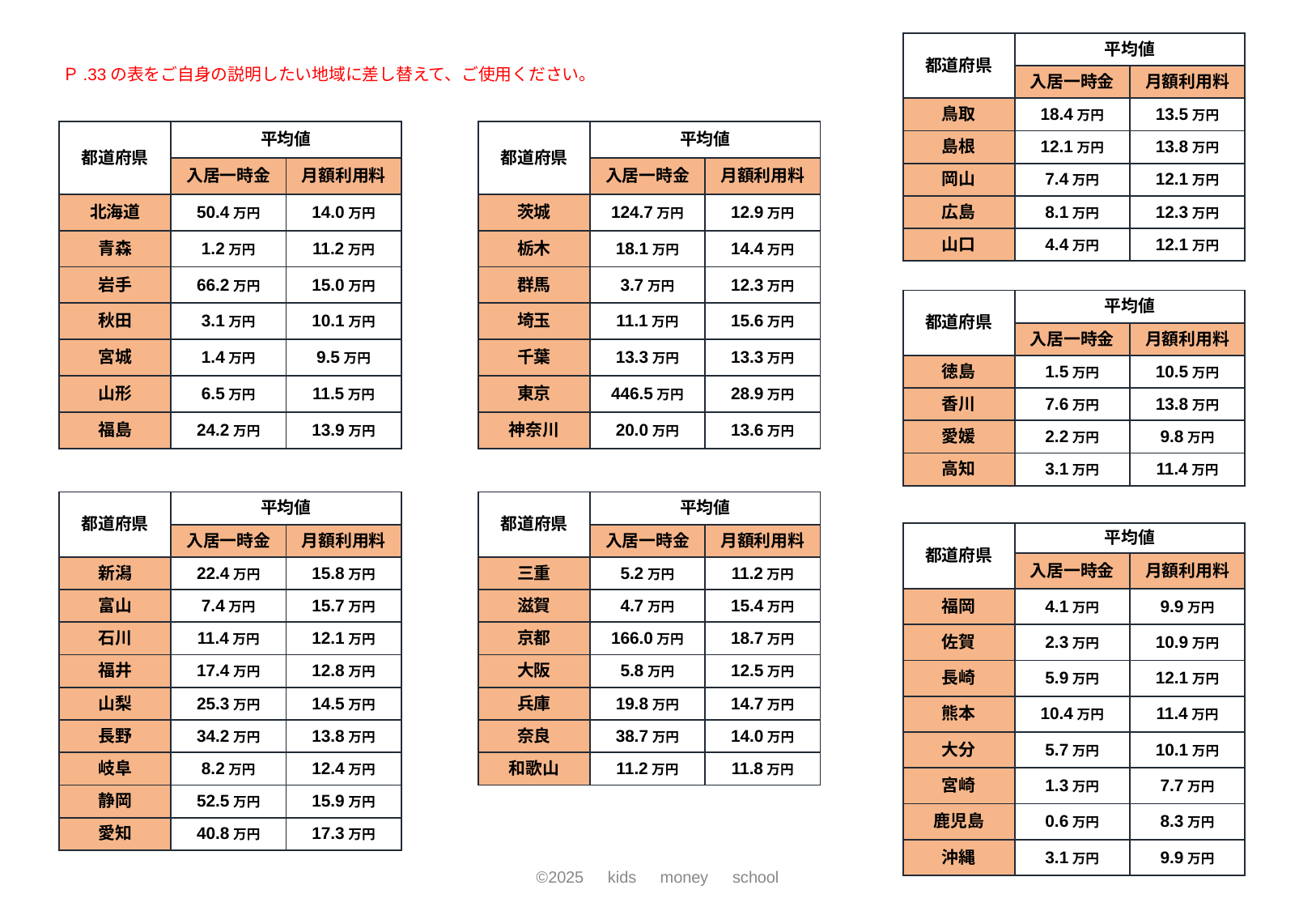

| 都道府県 | 平均値 |  |
| --- | --- | --- |
|  | 入居一時金 | 月額利用料 |
| 鳥取 | 18.4万円 | 13.5万円 |
| 島根 | 12.1万円 | 13.8万円 |
| 岡山 | 7.4万円 | 12.1万円 |
| 広島 | 8.1万円 | 12.3万円 |
| 山口 | 4.4万円 | 12.1万円 |
Ｐ.33の表をご自身の説明したい地域に差し替えて、ご使用ください。
| 都道府県 | 平均値 |  |
| --- | --- | --- |
|  | 入居一時金 | 月額利用料 |
| 北海道 | 50.4万円 | 14.0万円 |
| 青森 | 1.2万円 | 11.2万円 |
| 岩手 | 66.2万円 | 15.0万円 |
| 秋田 | 3.1万円 | 10.1万円 |
| 宮城 | 1.4万円 | 9.5万円 |
| 山形 | 6.5万円 | 11.5万円 |
| 福島 | 24.2万円 | 13.9万円 |
| 都道府県 | 平均値 |  |
| --- | --- | --- |
|  | 入居一時金 | 月額利用料 |
| 茨城 | 124.7万円 | 12.9万円 |
| 栃木 | 18.1万円 | 14.4万円 |
| 群馬 | 3.7万円 | 12.3万円 |
| 埼玉 | 11.1万円 | 15.6万円 |
| 千葉 | 13.3万円 | 13.3万円 |
| 東京 | 446.5万円 | 28.9万円 |
| 神奈川 | 20.0万円 | 13.6万円 |
| 都道府県 | 平均値 |  |
| --- | --- | --- |
|  | 入居一時金 | 月額利用料 |
| 徳島 | 1.5万円 | 10.5万円 |
| 香川 | 7.6万円 | 13.8万円 |
| 愛媛 | 2.2万円 | 9.8万円 |
| 高知 | 3.1万円 | 11.4万円 |
| 都道府県 | 平均値 |  |
| --- | --- | --- |
|  | 入居一時金 | 月額利用料 |
| 新潟 | 22.4万円 | 15.8万円 |
| 富山 | 7.4万円 | 15.7万円 |
| 石川 | 11.4万円 | 12.1万円 |
| 福井 | 17.4万円 | 12.8万円 |
| 山梨 | 25.3万円 | 14.5万円 |
| 長野 | 34.2万円 | 13.8万円 |
| 岐阜 | 8.2万円 | 12.4万円 |
| 静岡 | 52.5万円 | 15.9万円 |
| 愛知 | 40.8万円 | 17.3万円 |
| 都道府県 | 平均値 |  |
| --- | --- | --- |
|  | 入居一時金 | 月額利用料 |
| 三重 | 5.2万円 | 11.2万円 |
| 滋賀 | 4.7万円 | 15.4万円 |
| 京都 | 166.0万円 | 18.7万円 |
| 大阪 | 5.8万円 | 12.5万円 |
| 兵庫 | 19.8万円 | 14.7万円 |
| 奈良 | 38.7万円 | 14.0万円 |
| 和歌山 | 11.2万円 | 11.8万円 |
| 都道府県 | 平均値 |  |
| --- | --- | --- |
|  | 入居一時金 | 月額利用料 |
| 福岡 | 4.1万円 | 9.9万円 |
| 佐賀 | 2.3万円 | 10.9万円 |
| 長崎 | 5.9万円 | 12.1万円 |
| 熊本 | 10.4万円 | 11.4万円 |
| 大分 | 5.7万円 | 10.1万円 |
| 宮崎 | 1.3万円 | 7.7万円 |
| 鹿児島 | 0.6万円 | 8.3万円 |
| 沖縄 | 3.1万円 | 9.9万円 |
©2025　kids　money　school